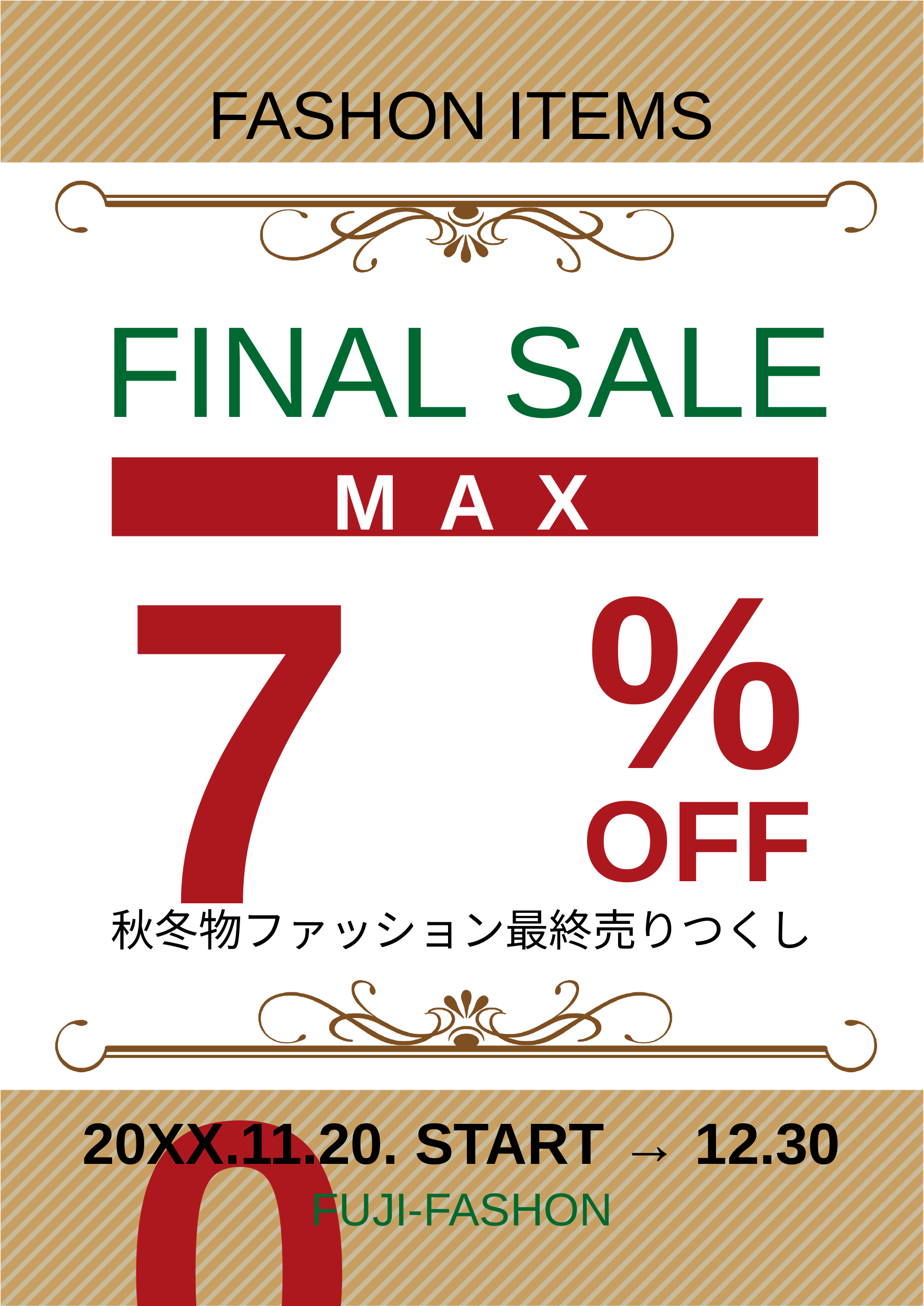

FASHON ITEMS
FINAL SALE
M  A  X
70
%
OFF
秋冬物ファッション最終売りつくし
20XX.11.20. START → 12.30
FUJI-FASHON